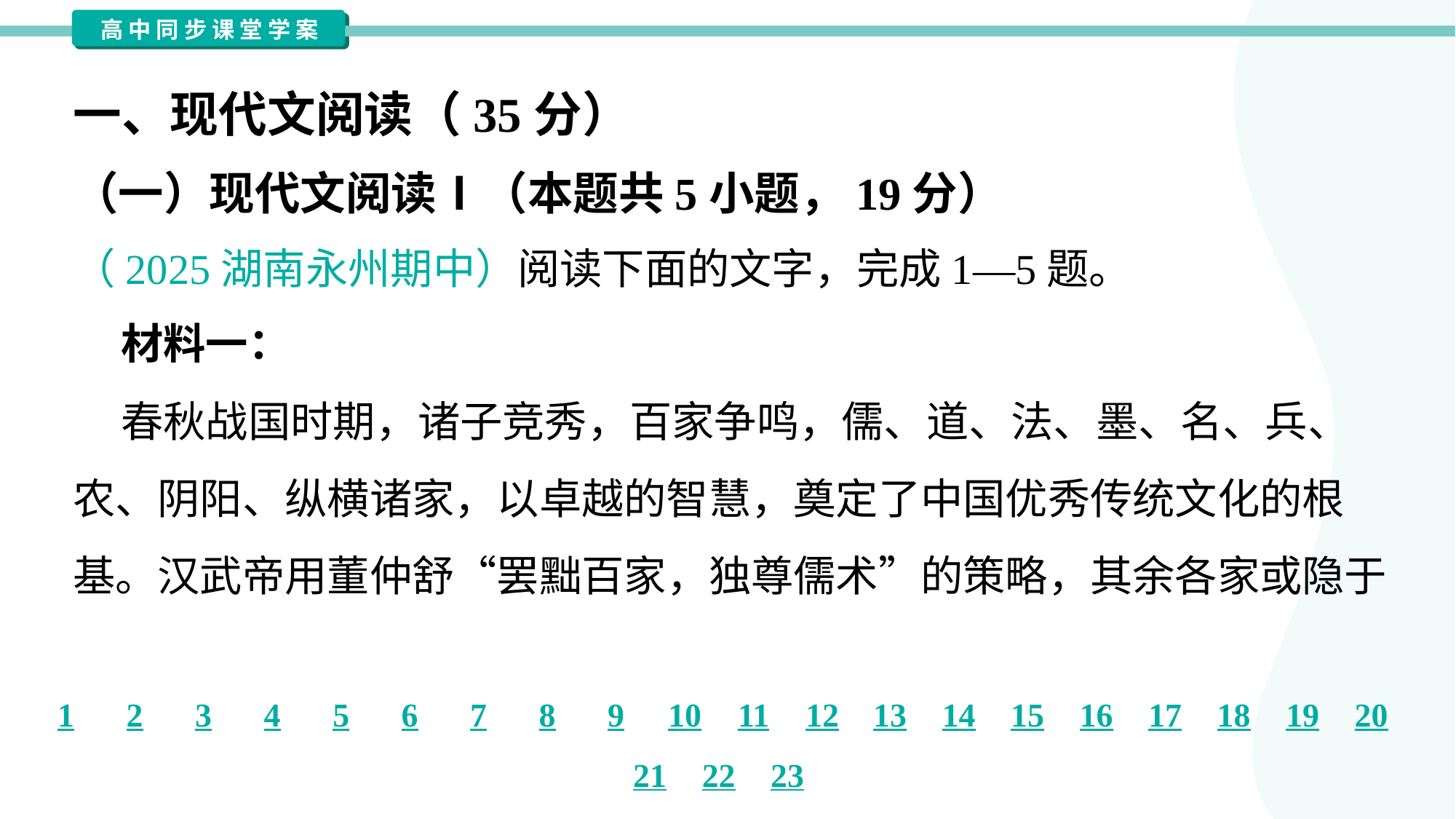

一、现代文阅读（35分）
（一）现代文阅读Ⅰ（本题共5小题，19分）
（2025湖南永州期中）阅读下面的文字，完成1—5题。
    材料一：
    春秋战国时期，诸子竞秀，百家争鸣，儒、道、法、墨、名、兵、
农、阴阳、纵横诸家，以卓越的智慧，奠定了中国优秀传统文化的根
基。汉武帝用董仲舒“罢黜百家，独尊儒术”的策略，其余各家或隐于